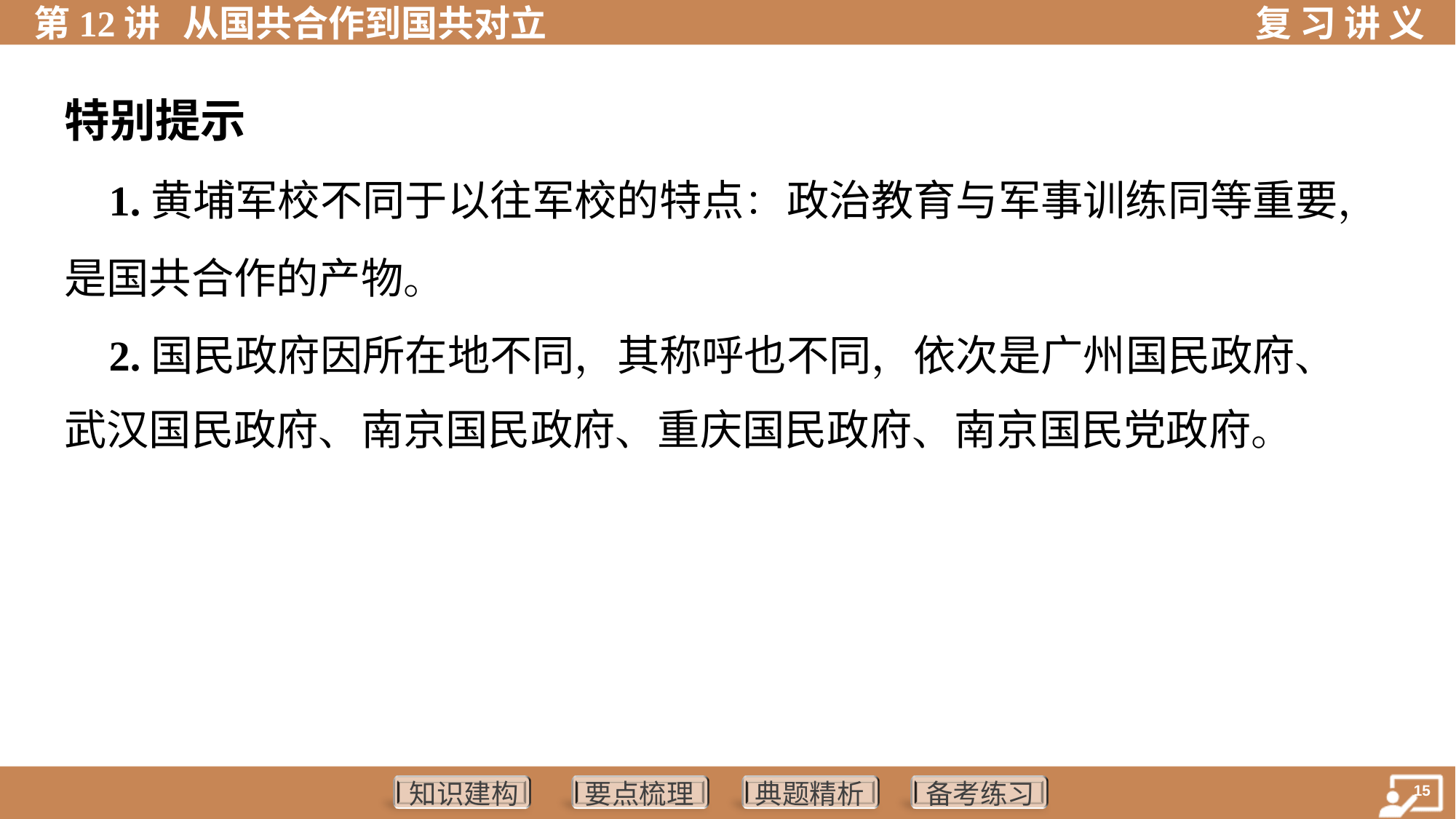

特别提示
    1.黄埔军校不同于以往军校的特点：政治教育与军事训练同等重要，
是国共合作的产物。
    2.国民政府因所在地不同，其称呼也不同，依次是广州国民政府、
武汉国民政府、南京国民政府、重庆国民政府、南京国民党政府。